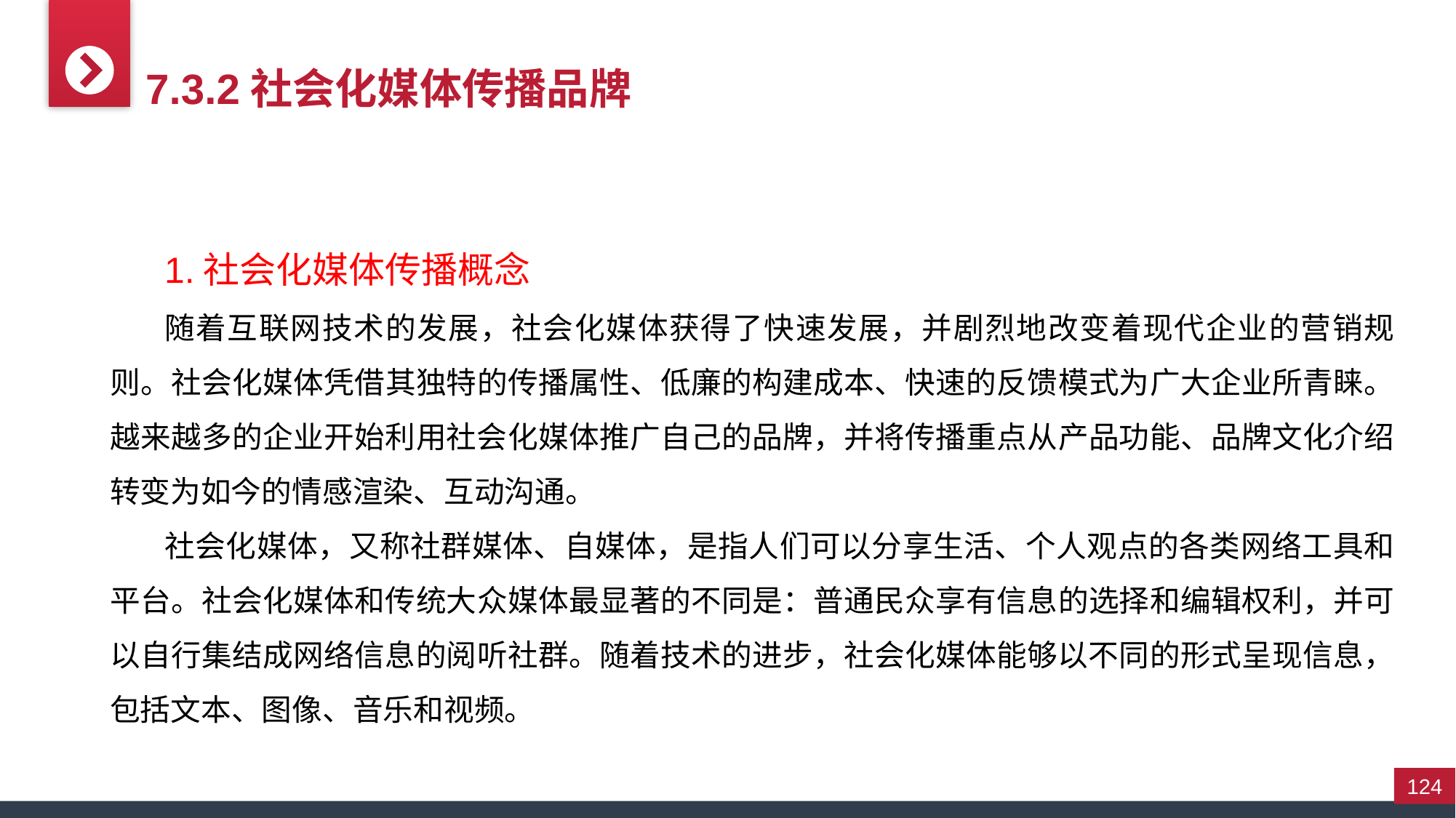

7.3.2社会化媒体传播品牌
1.社会化媒体传播概念
随着互联网技术的发展，社会化媒体获得了快速发展，并剧烈地改变着现代企业的营销规则。社会化媒体凭借其独特的传播属性、低廉的构建成本、快速的反馈模式为广大企业所青睐。越来越多的企业开始利用社会化媒体推广自己的品牌，并将传播重点从产品功能、品牌文化介绍转变为如今的情感渲染、互动沟通。
社会化媒体，又称社群媒体、自媒体，是指人们可以分享生活、个人观点的各类网络工具和平台。社会化媒体和传统大众媒体最显著的不同是：普通民众享有信息的选择和编辑权利，并可以自行集结成网络信息的阅听社群。随着技术的进步，社会化媒体能够以不同的形式呈现信息，包括文本、图像、音乐和视频。